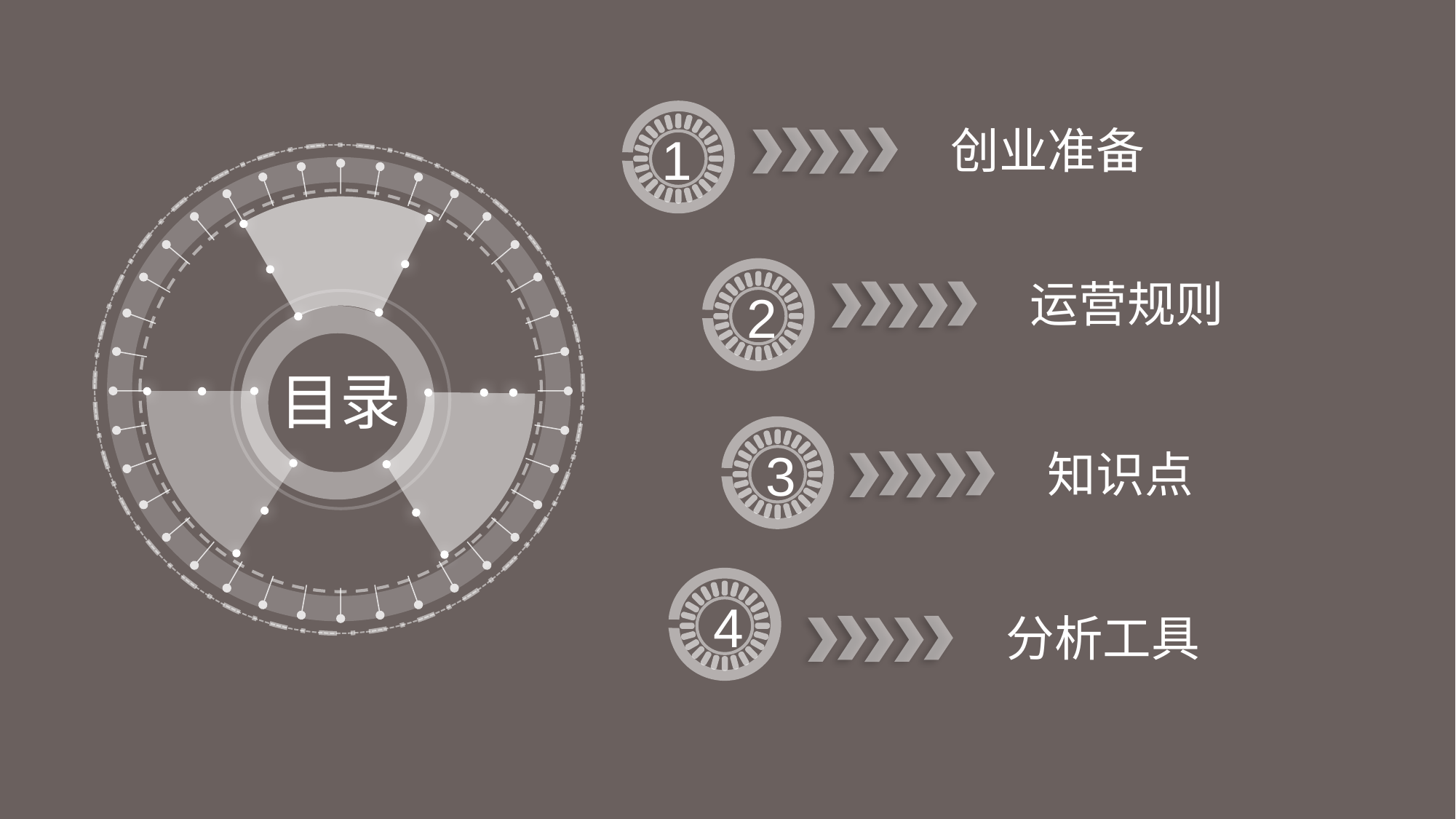

1

创业准备

2

运营规则

目录

3

知识点

4

分析工具